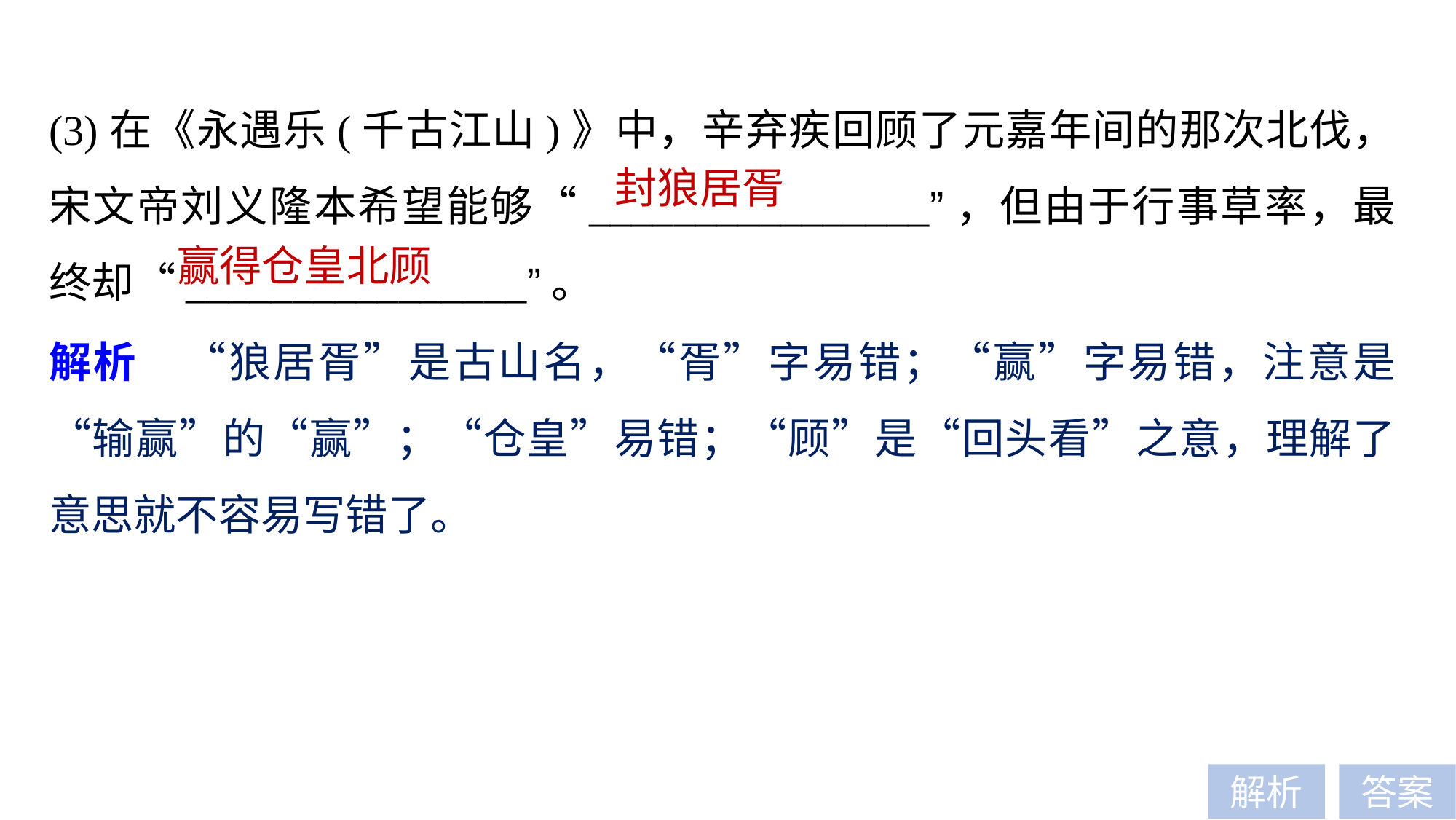

(3)在《永遇乐(千古江山)》中，辛弃疾回顾了元嘉年间的那次北伐，宋文帝刘义隆本希望能够“________________”，但由于行事草率，最终却“________________”。
封狼居胥
赢得仓皇北顾
解析　“狼居胥”是古山名，“胥”字易错；“赢”字易错，注意是“输赢”的“赢”；“仓皇”易错；“顾”是“回头看”之意，理解了意思就不容易写错了。
解析
答案